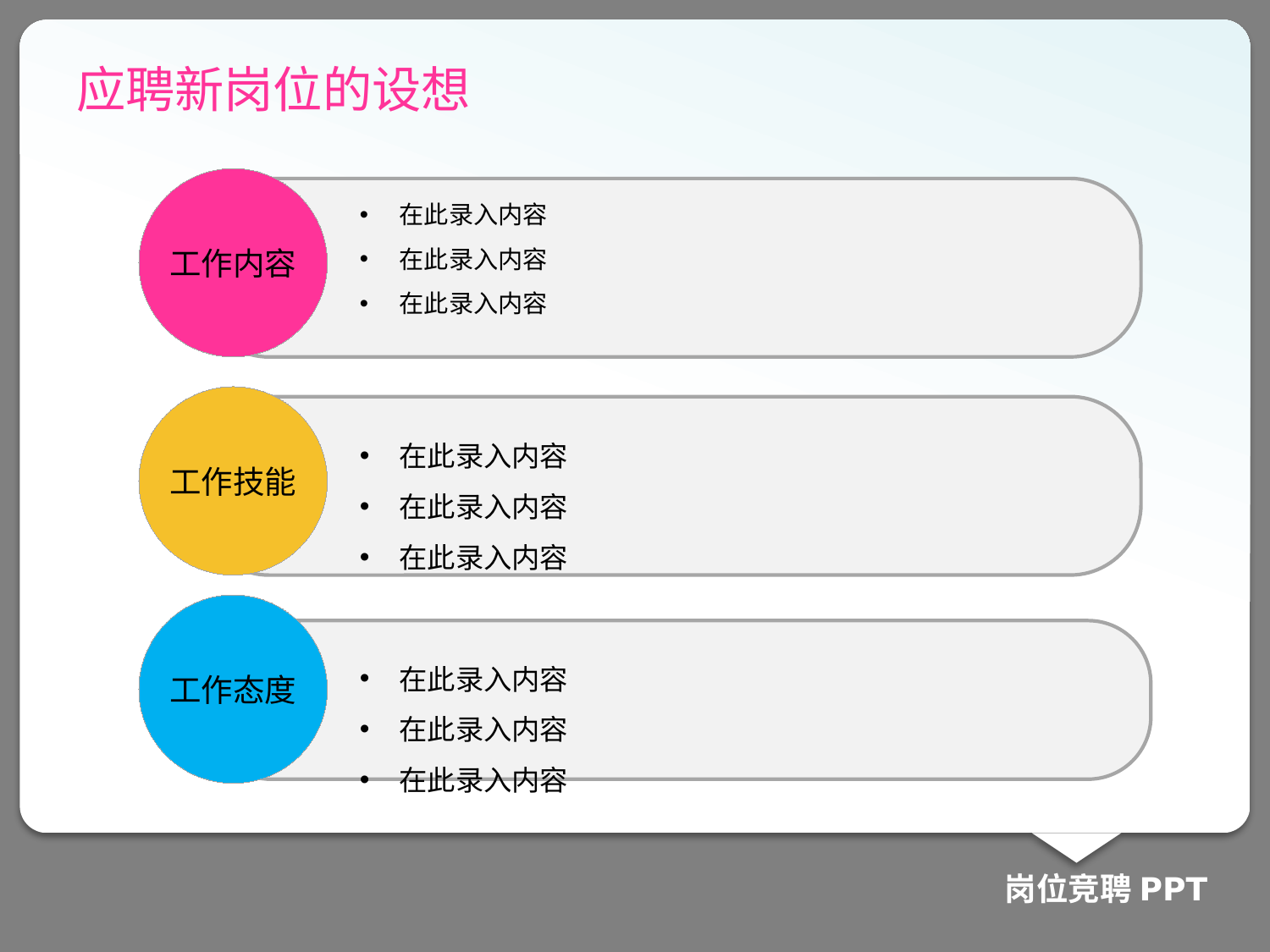

# 应聘新岗位的设想
工作内容

在此录入内容
在此录入内容
在此录入内容

工作技能

在此录入内容
在此录入内容
在此录入内容
工作态度

在此录入内容
在此录入内容
在此录入内容